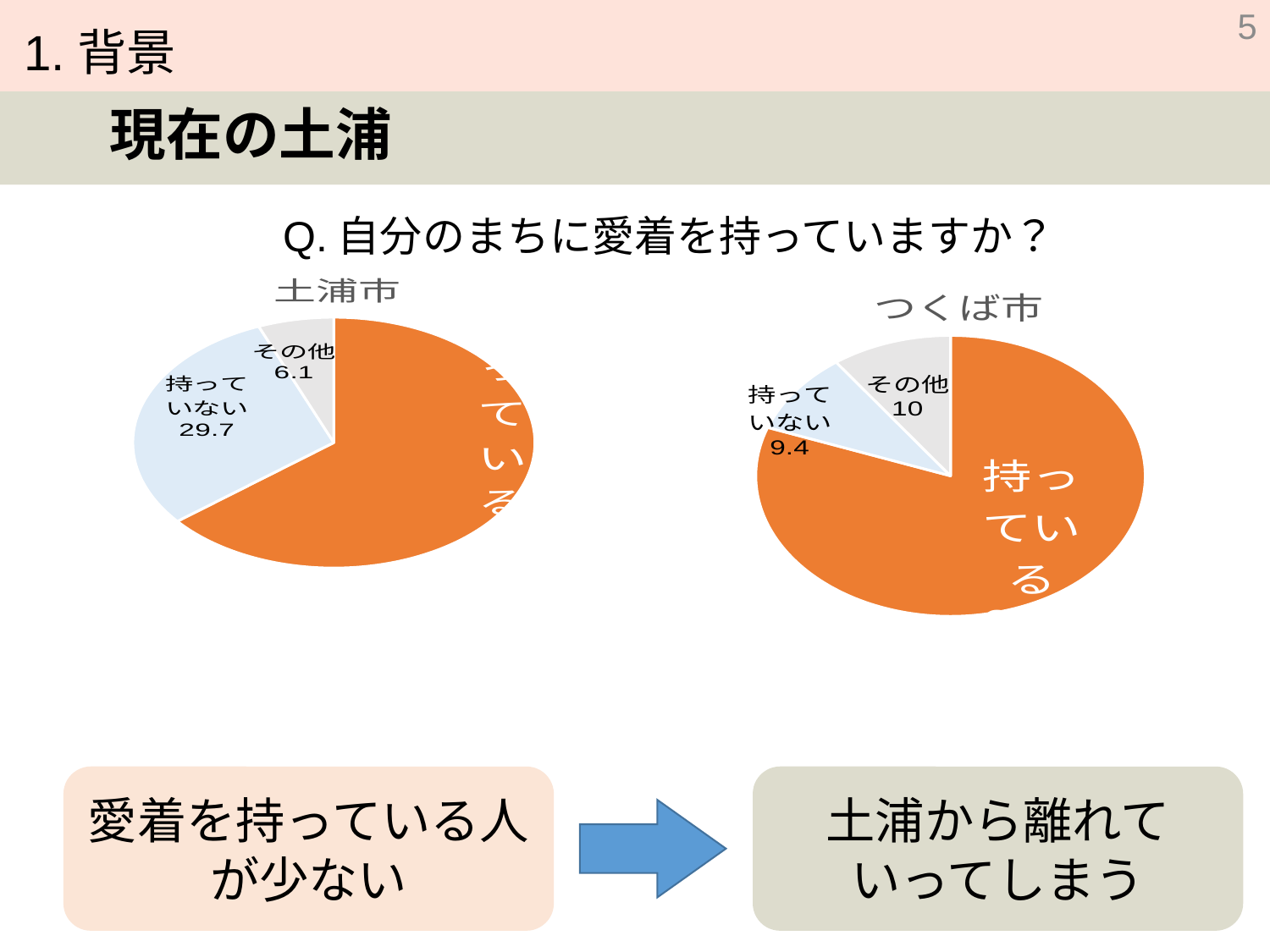

5
現在の土浦
Q.自分のまちに愛着を持っていますか？

### Chart: 土浦市

| Category |  |
|---|---|
| 持っている | 64.2 |
| 持っていない | 29.7 |
| その他 | 6.1 |

### Chart: つくば市

| Category |  |
|---|---|
| 持っている | 80.6 |
| 持っていない | 9.4 |
| その他 | 10.0 |
愛着を持っている人が少ない
土浦から離れて
いってしまう